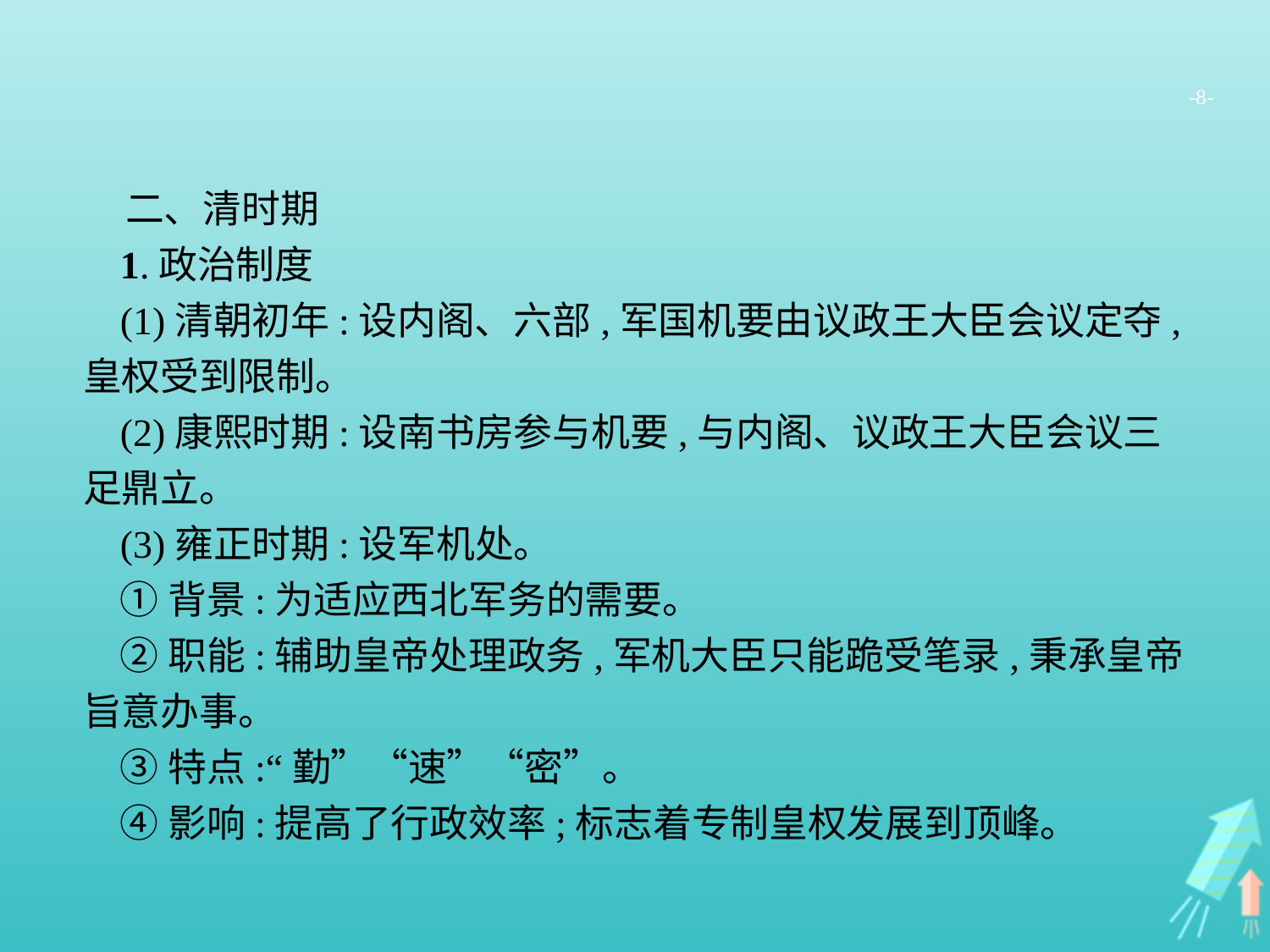

-8-
二、清时期
1.政治制度
(1)清朝初年:设内阁、六部,军国机要由议政王大臣会议定夺,皇权受到限制。
(2)康熙时期:设南书房参与机要,与内阁、议政王大臣会议三足鼎立。
(3)雍正时期:设军机处。
①背景:为适应西北军务的需要。
②职能:辅助皇帝处理政务,军机大臣只能跪受笔录,秉承皇帝旨意办事。
③特点:“勤”“速”“密”。
④影响:提高了行政效率;标志着专制皇权发展到顶峰。